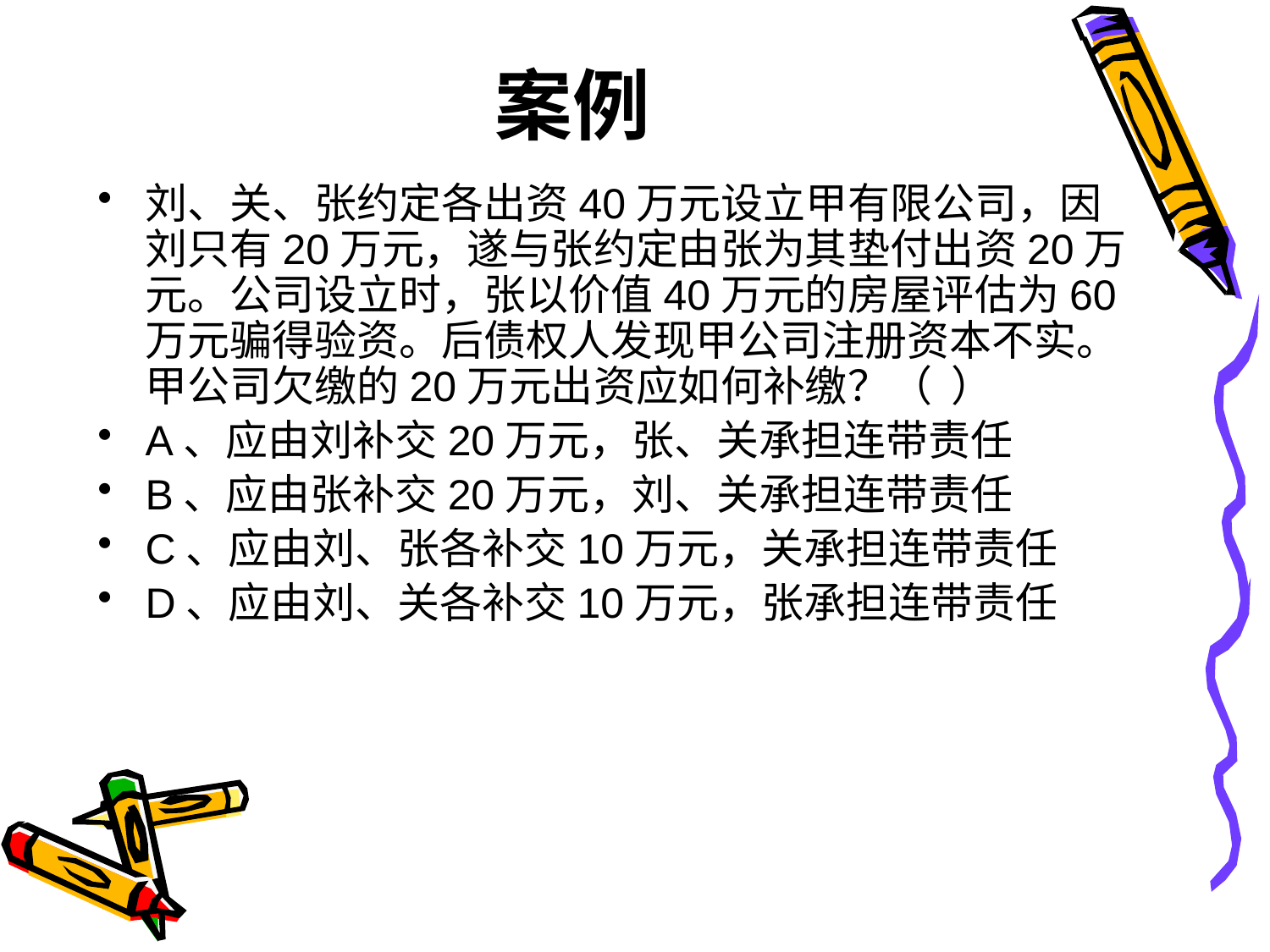

# 案例
刘、关、张约定各出资40万元设立甲有限公司，因刘只有20万元，遂与张约定由张为其垫付出资20万元。公司设立时，张以价值40万元的房屋评估为60万元骗得验资。后债权人发现甲公司注册资本不实。甲公司欠缴的20万元出资应如何补缴？（  ）
A、应由刘补交20万元，张、关承担连带责任
B、应由张补交20万元，刘、关承担连带责任
C、应由刘、张各补交10万元，关承担连带责任
D、应由刘、关各补交10万元，张承担连带责任